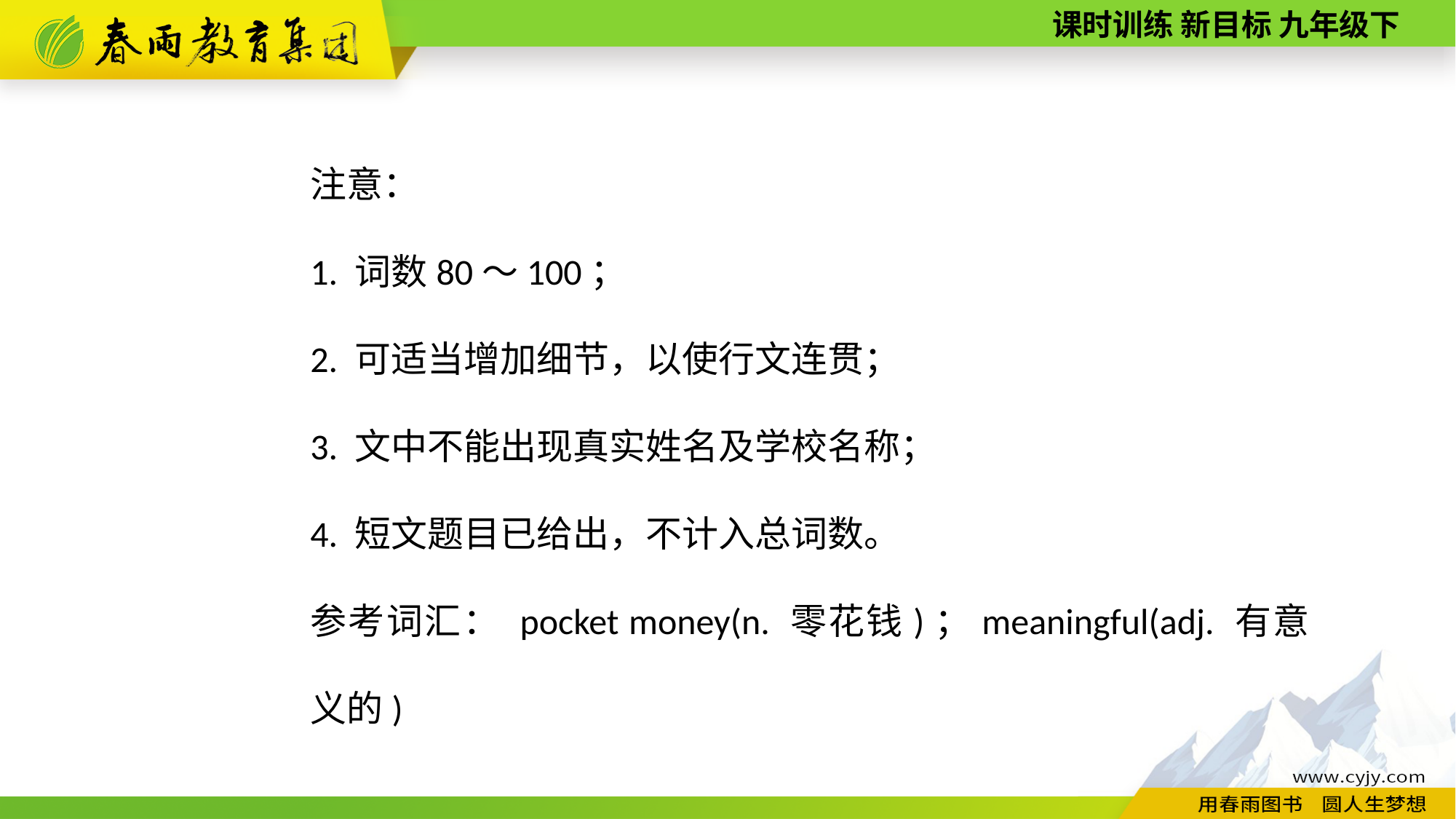

注意：
1. 词数80～100；
2. 可适当增加细节，以使行文连贯；
3. 文中不能出现真实姓名及学校名称；
4. 短文题目已给出，不计入总词数。
参考词汇： pocket money(n. 零花钱)；meaningful(adj. 有意义的)